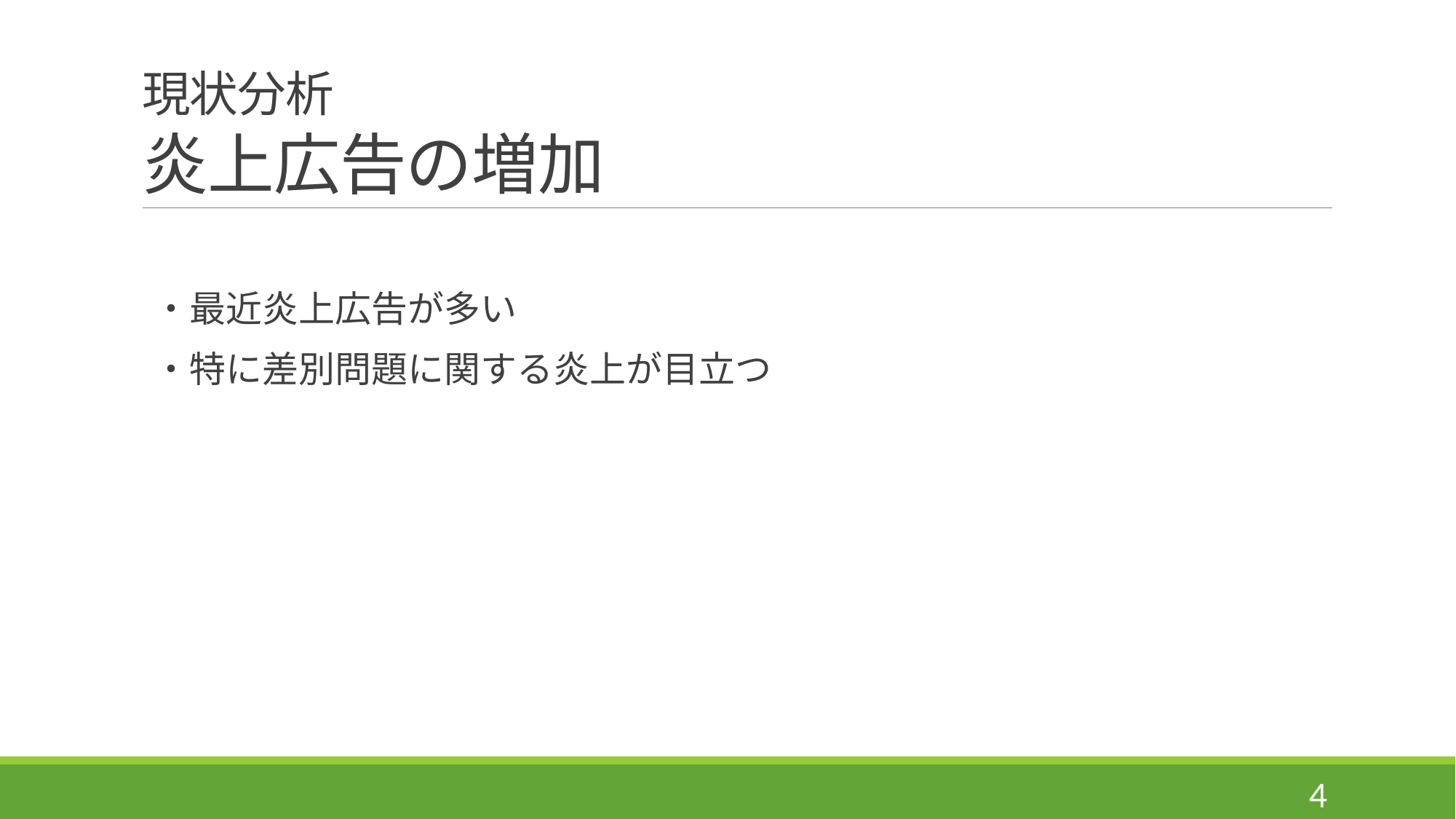

# 現状分析 炎上広告の増加

・最近炎上広告が多い
・特に差別問題に関する炎上が目立つ

4